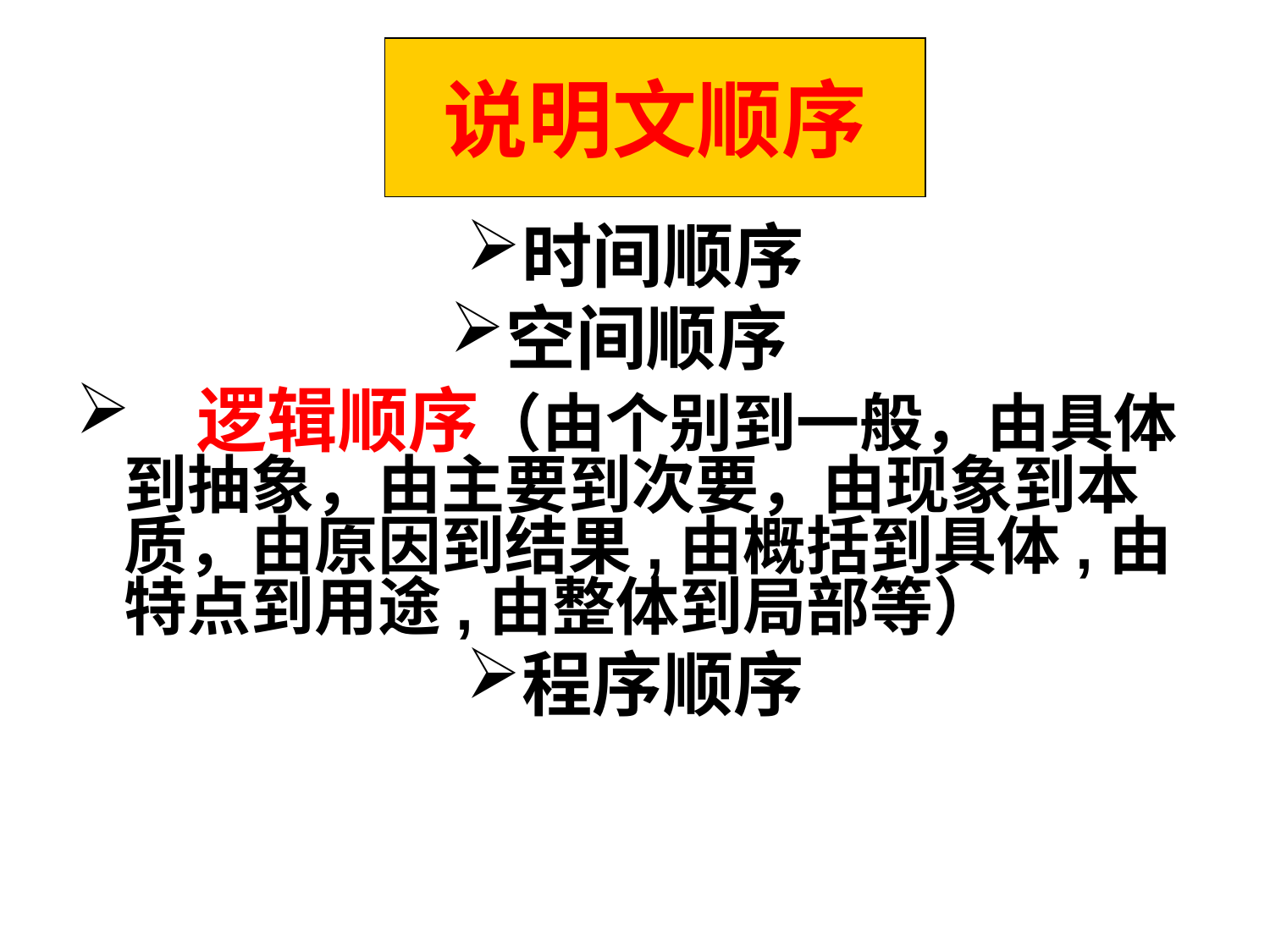

# 说明文顺序
时间顺序
空间顺序
   逻辑顺序（由个别到一般，由具体到抽象，由主要到次要，由现象到本质，由原因到结果,由概括到具体,由特点到用途,由整体到局部等）
程序顺序